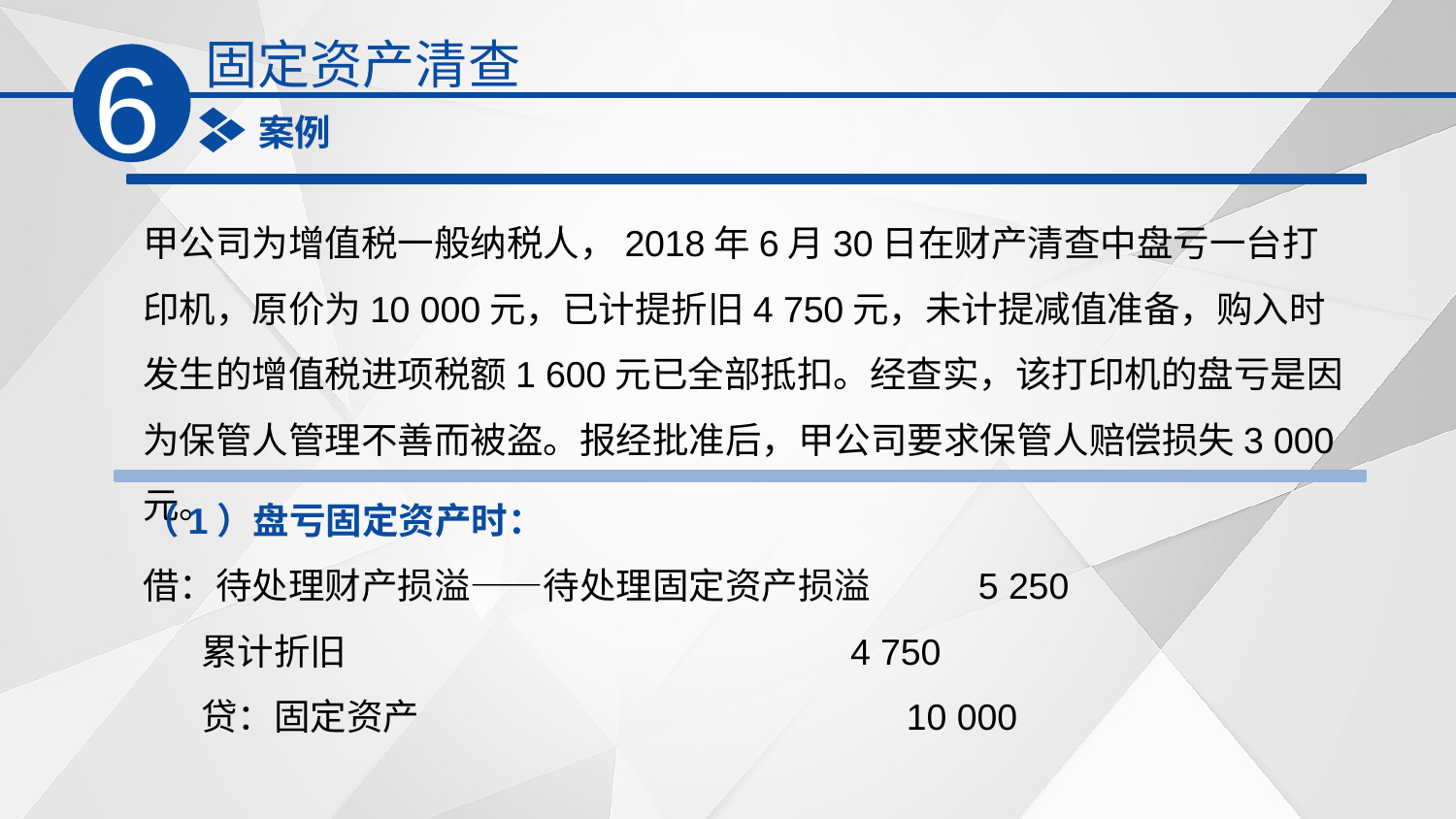

固定资产清查
6

案例

甲公司为增值税一般纳税人，2018年6月30日在财产清查中盘亏一台打印机，原价为10 000元，已计提折旧4 750元，未计提减值准备，购入时发生的增值税进项税额1 600元已全部抵扣。经查实，该打印机的盘亏是因为保管人管理不善而被盗。报经批准后，甲公司要求保管人赔偿损失3 000元。
（1）盘亏固定资产时：
借：待处理财产损溢——待处理固定资产损溢            5 250
      累计折旧                                                            4 750
      贷：固定资产                                                          10 000